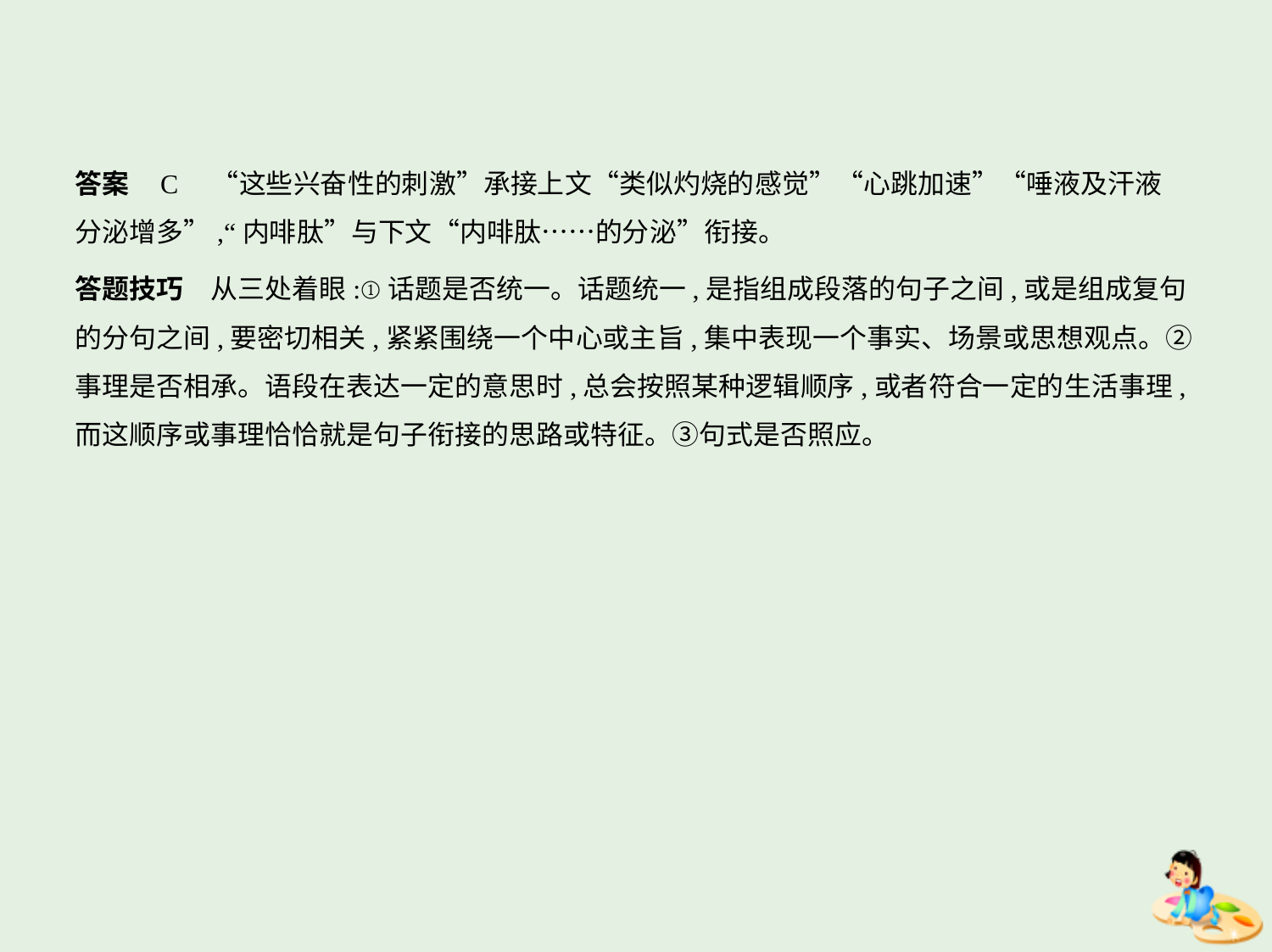

答案    C　“这些兴奋性的刺激”承接上文“类似灼烧的感觉”“心跳加速”“唾液及汗液
分泌增多”,“内啡肽”与下文“内啡肽……的分泌”衔接。
答题技巧　从三处着眼:①话题是否统一。话题统一,是指组成段落的句子之间,或是组成复句
的分句之间,要密切相关,紧紧围绕一个中心或主旨,集中表现一个事实、场景或思想观点。②
事理是否相承。语段在表达一定的意思时,总会按照某种逻辑顺序,或者符合一定的生活事理,
而这顺序或事理恰恰就是句子衔接的思路或特征。③句式是否照应。